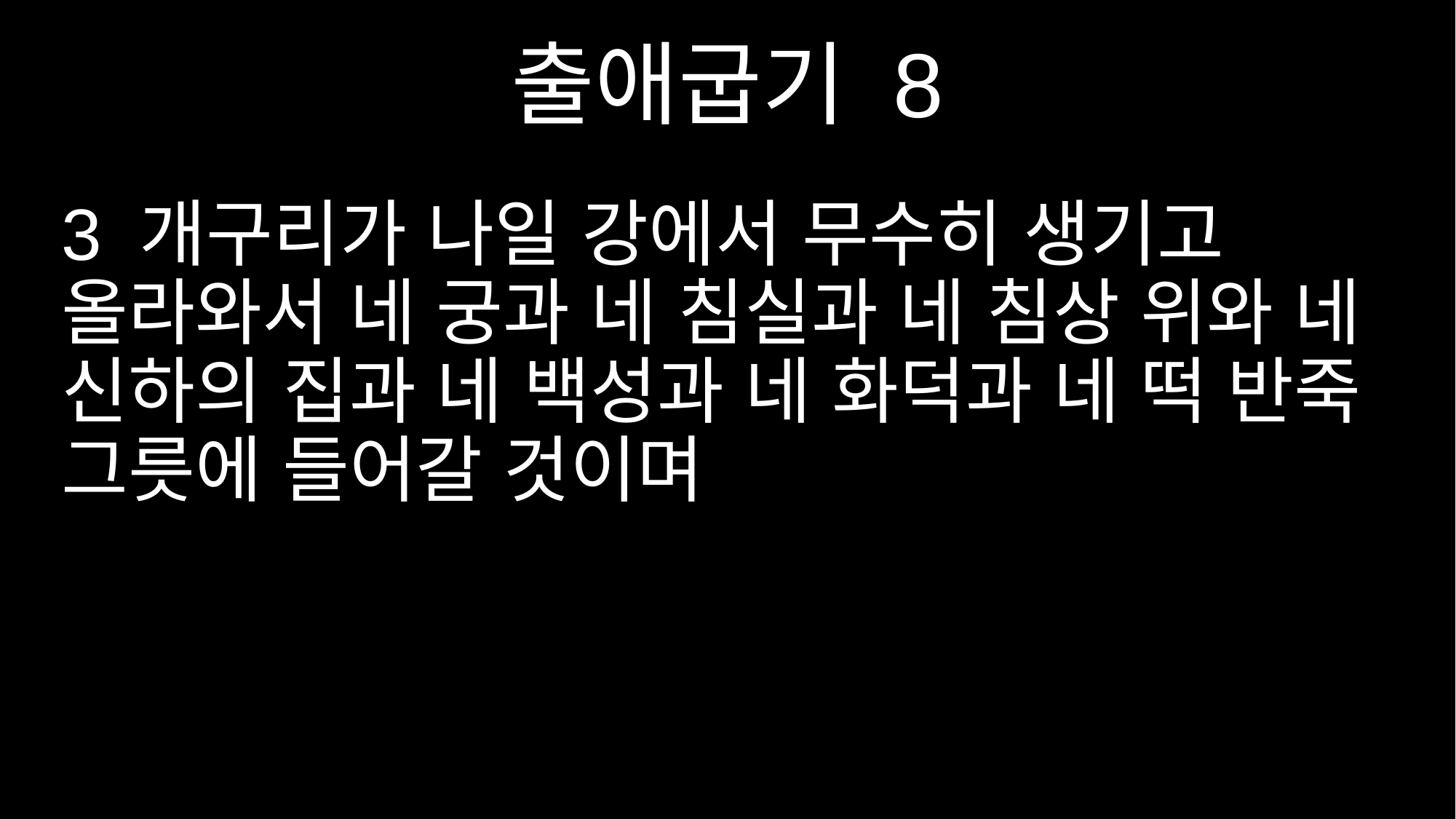

출애굽기 8
3 개구리가 나일 강에서 무수히 생기고 올라와서 네 궁과 네 침실과 네 침상 위와 네 신하의 집과 네 백성과 네 화덕과 네 떡 반죽 그릇에 들어갈 것이며